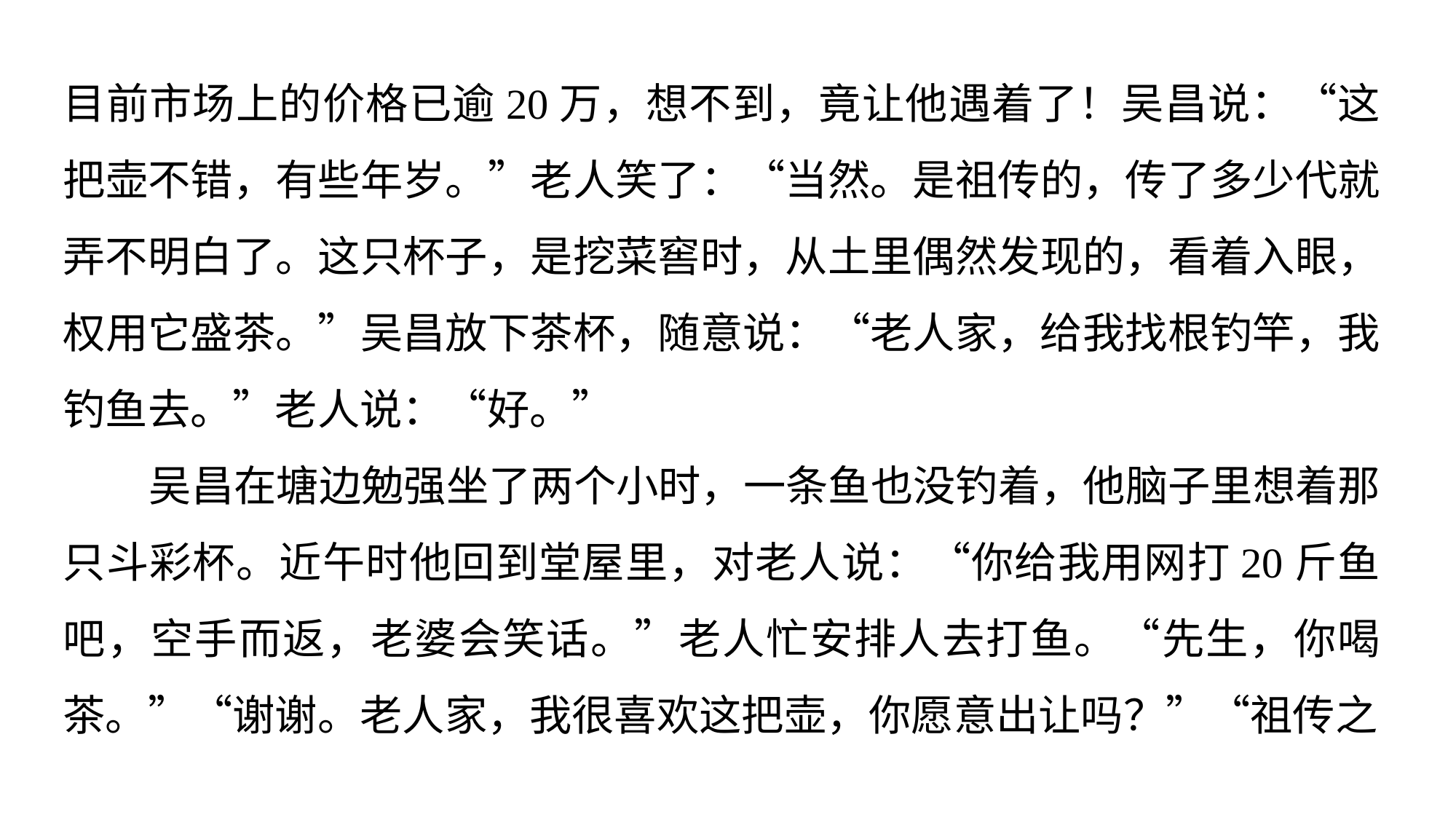

目前市场上的价格已逾20万，想不到，竟让他遇着了！吴昌说：“这把壶不错，有些年岁。”老人笑了：“当然。是祖传的，传了多少代就弄不明白了。这只杯子，是挖菜窖时，从土里偶然发现的，看着入眼，权用它盛茶。”吴昌放下茶杯，随意说：“老人家，给我找根钓竿，我钓鱼去。”老人说：“好。”
吴昌在塘边勉强坐了两个小时，一条鱼也没钓着，他脑子里想着那只斗彩杯。近午时他回到堂屋里，对老人说：“你给我用网打20斤鱼吧，空手而返，老婆会笑话。”老人忙安排人去打鱼。“先生，你喝茶。”“谢谢。老人家，我很喜欢这把壶，你愿意出让吗？”“祖传之